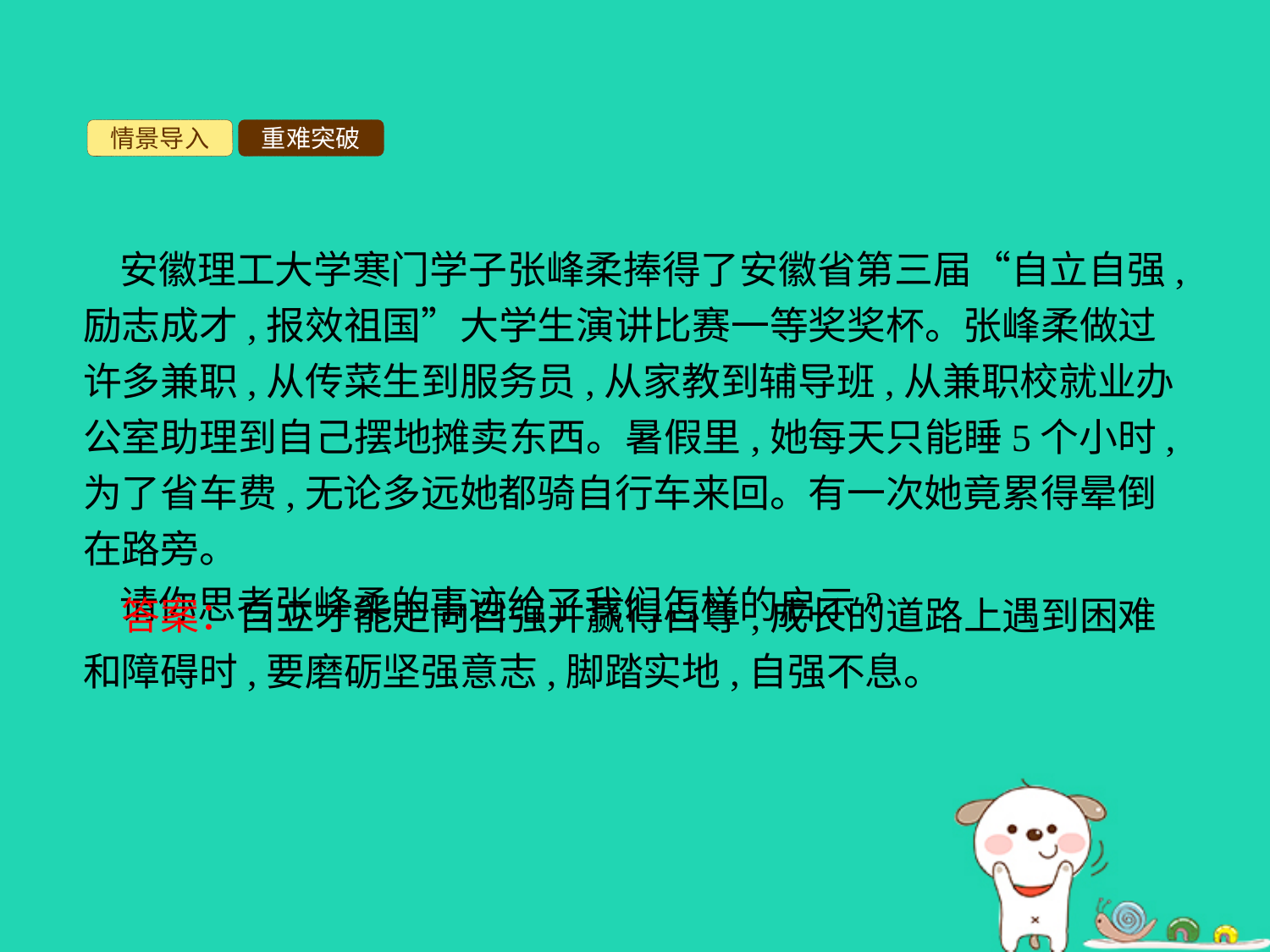

情景导入
重难突破
安徽理工大学寒门学子张峰柔捧得了安徽省第三届“自立自强,励志成才,报效祖国”大学生演讲比赛一等奖奖杯。张峰柔做过许多兼职,从传菜生到服务员,从家教到辅导班,从兼职校就业办公室助理到自己摆地摊卖东西。暑假里,她每天只能睡5个小时,为了省车费,无论多远她都骑自行车来回。有一次她竟累得晕倒在路旁。
请你思考张峰柔的事迹给了我们怎样的启示?
答案：自立才能走向自强并赢得自尊,成长的道路上遇到困难和障碍时,要磨砺坚强意志,脚踏实地,自强不息。